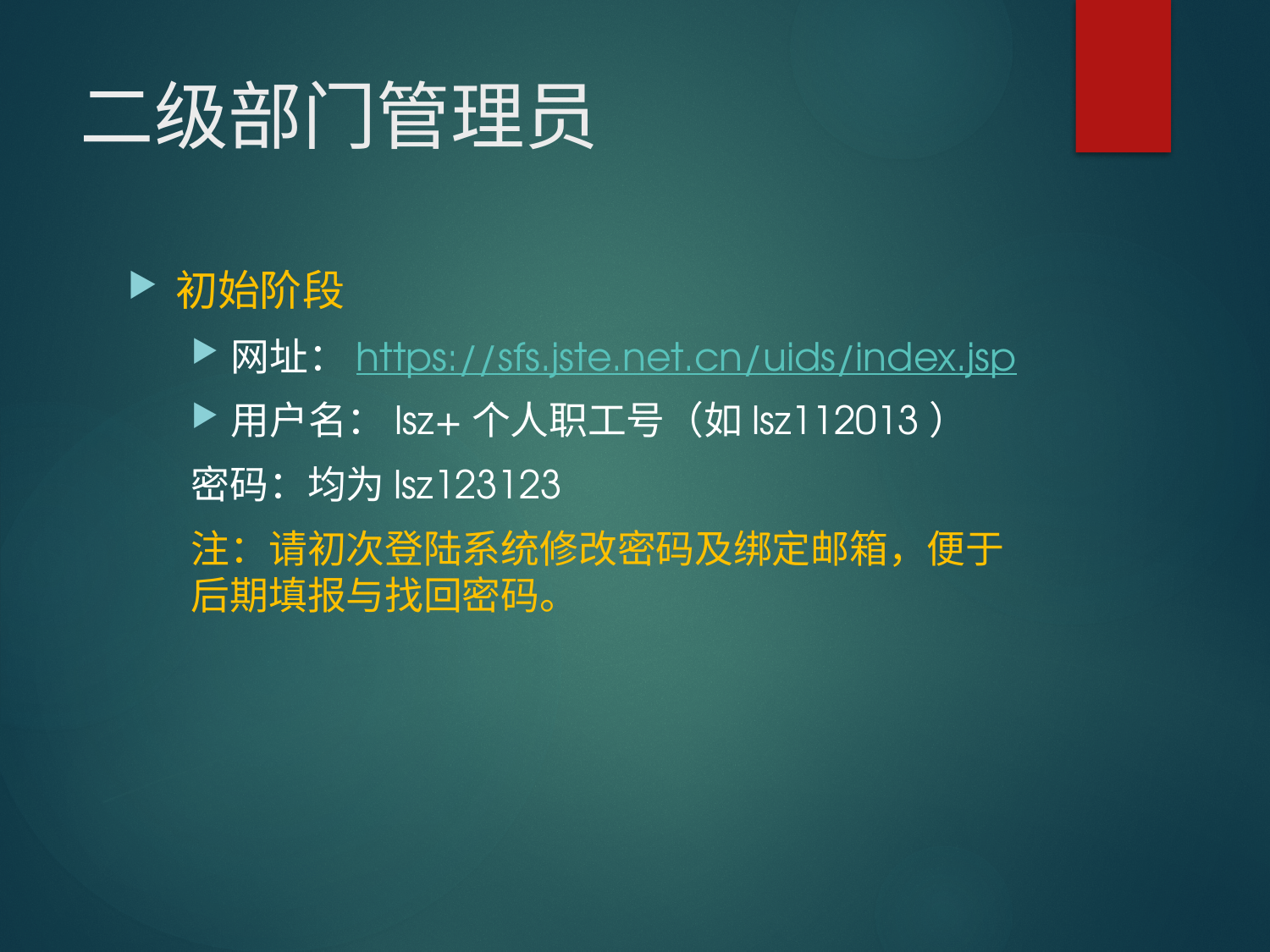

# 二级部门管理员
初始阶段
网址：https://sfs.jste.net.cn/uids/index.jsp
用户名：lsz+个人职工号（如lsz112013）
密码：均为lsz123123
注：请初次登陆系统修改密码及绑定邮箱，便于后期填报与找回密码。